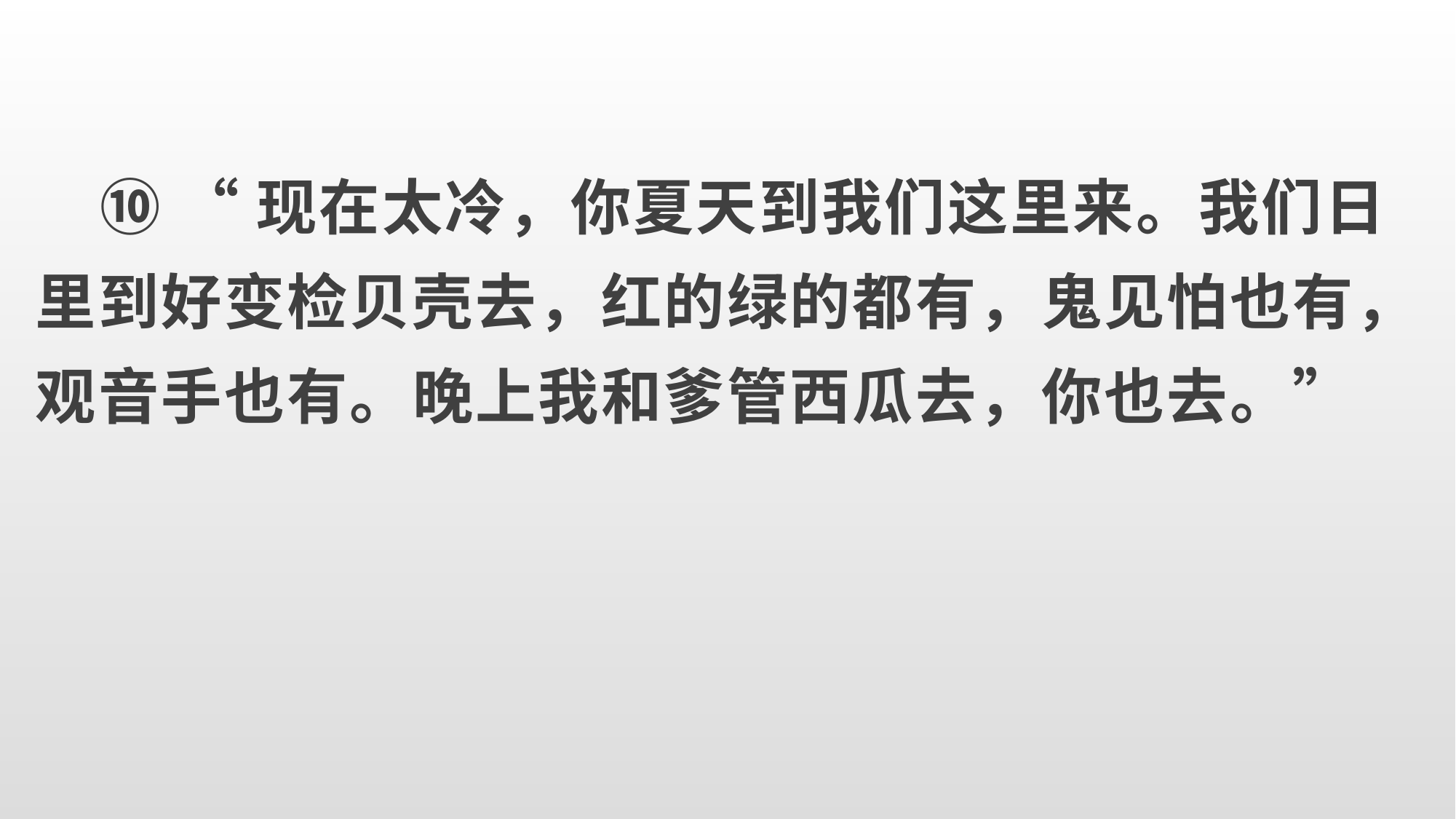

⑩ “现在太冷，你夏天到我们这里来。我们日里到好变检贝壳去，红的绿的都有，鬼见怕也有，观音手也有。晚上我和爹管西瓜去，你也去。”